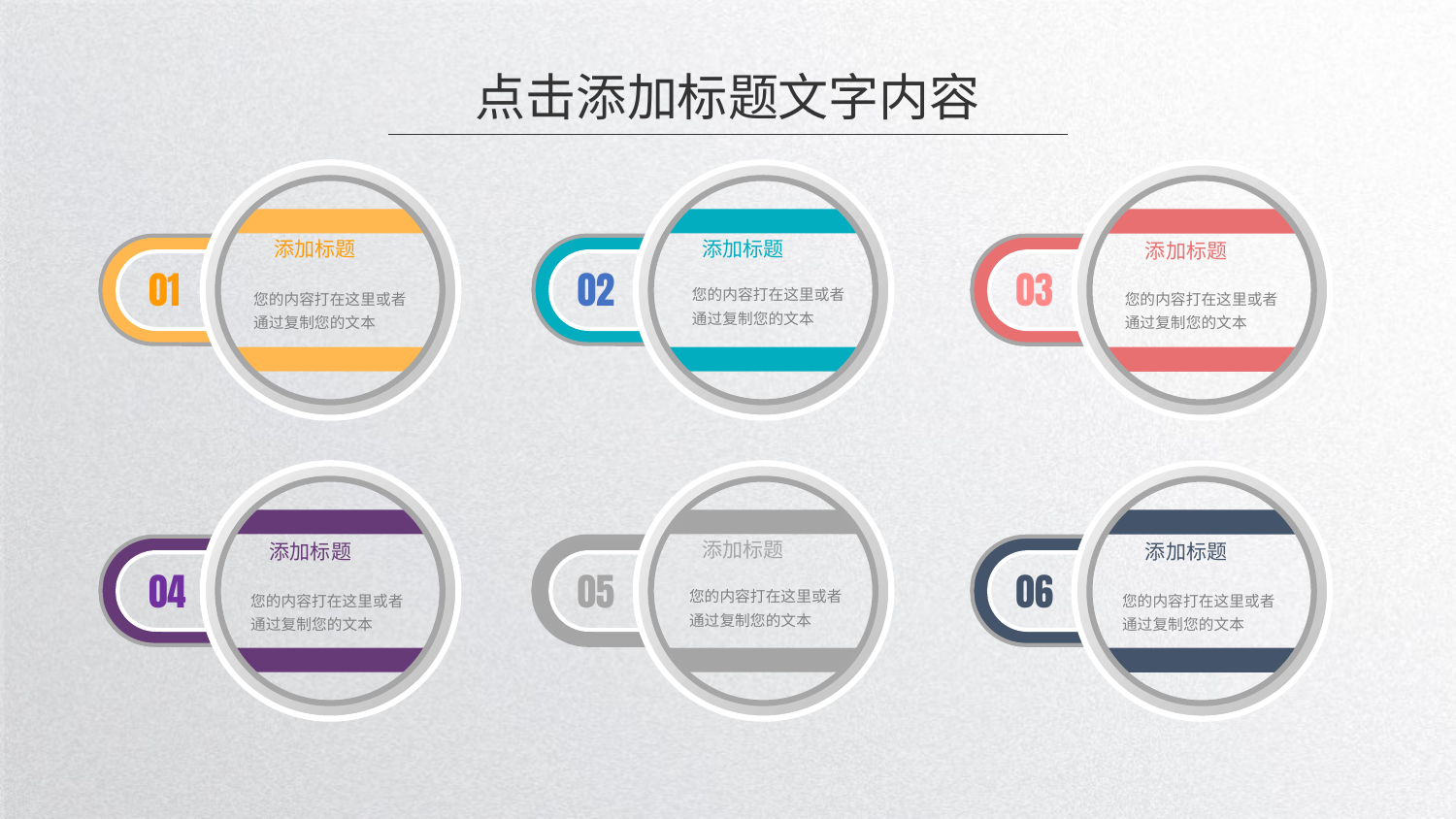

点击添加标题文字内容

添加标题
您的内容打在这里或者通过复制您的文本
添加标题
您的内容打在这里或者通过复制您的文本
添加标题
您的内容打在这里或者通过复制您的文本

01

02

03

添加标题
您的内容打在这里或者通过复制您的文本
添加标题
您的内容打在这里或者通过复制您的文本
添加标题
您的内容打在这里或者通过复制您的文本

04

05

06